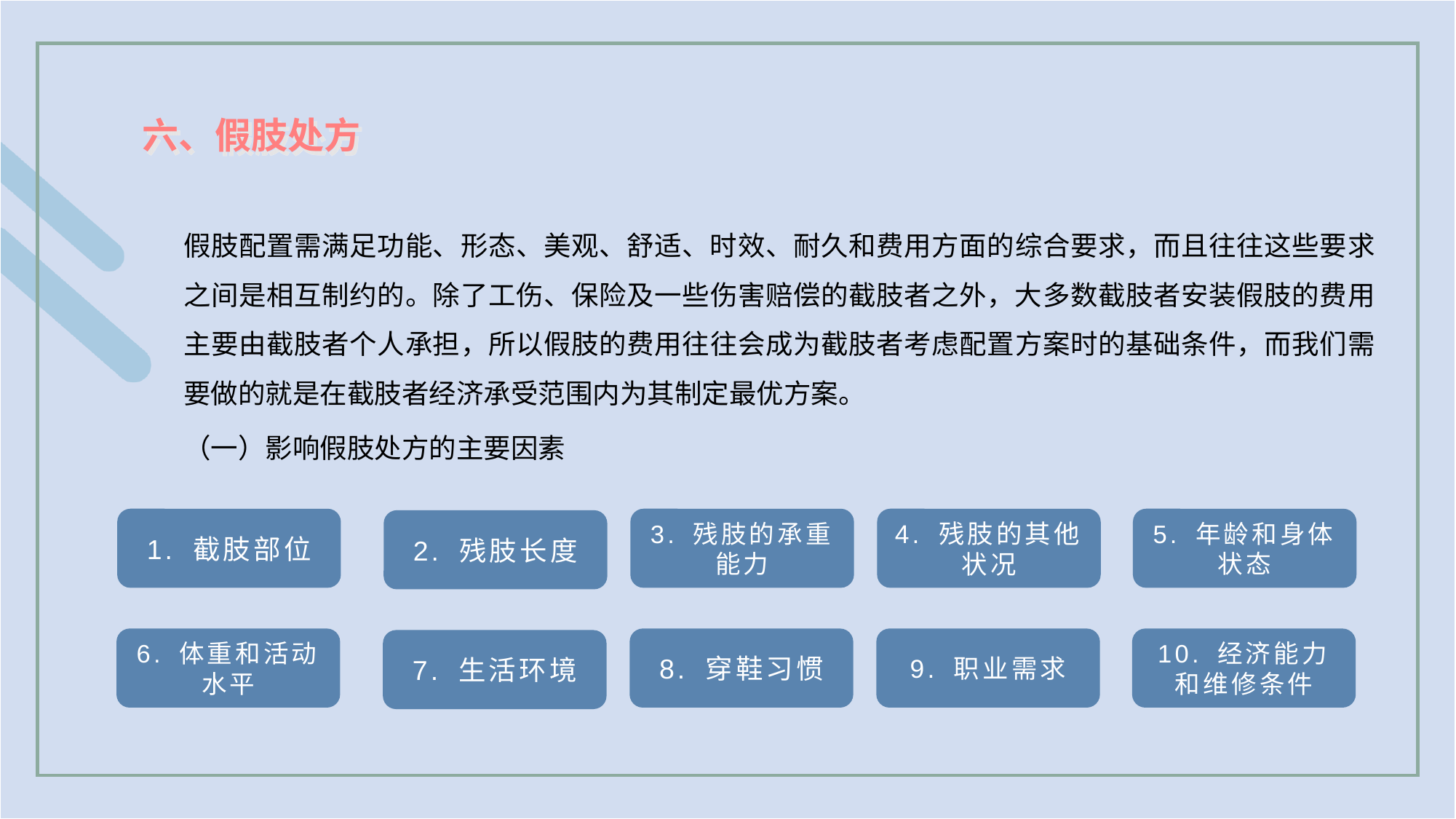

六、假肢处方
假肢配置需满足功能、形态、美观、舒适、时效、耐久和费用方面的综合要求，而且往往这些要求之间是相互制约的。除了工伤、保险及一些伤害赔偿的截肢者之外，大多数截肢者安装假肢的费用主要由截肢者个人承担，所以假肢的费用往往会成为截肢者考虑配置方案时的基础条件，而我们需要做的就是在截肢者经济承受范围内为其制定最优方案。
（一）影响假肢处方的主要因素
1. 截肢部位
3. 残肢的承重能力
4. 残肢的其他状况
5. 年龄和身体状态
2. 残肢长度
6. 体重和活动水平
8. 穿鞋习惯
9. 职业需求
10. 经济能力和维修条件
7. 生活环境